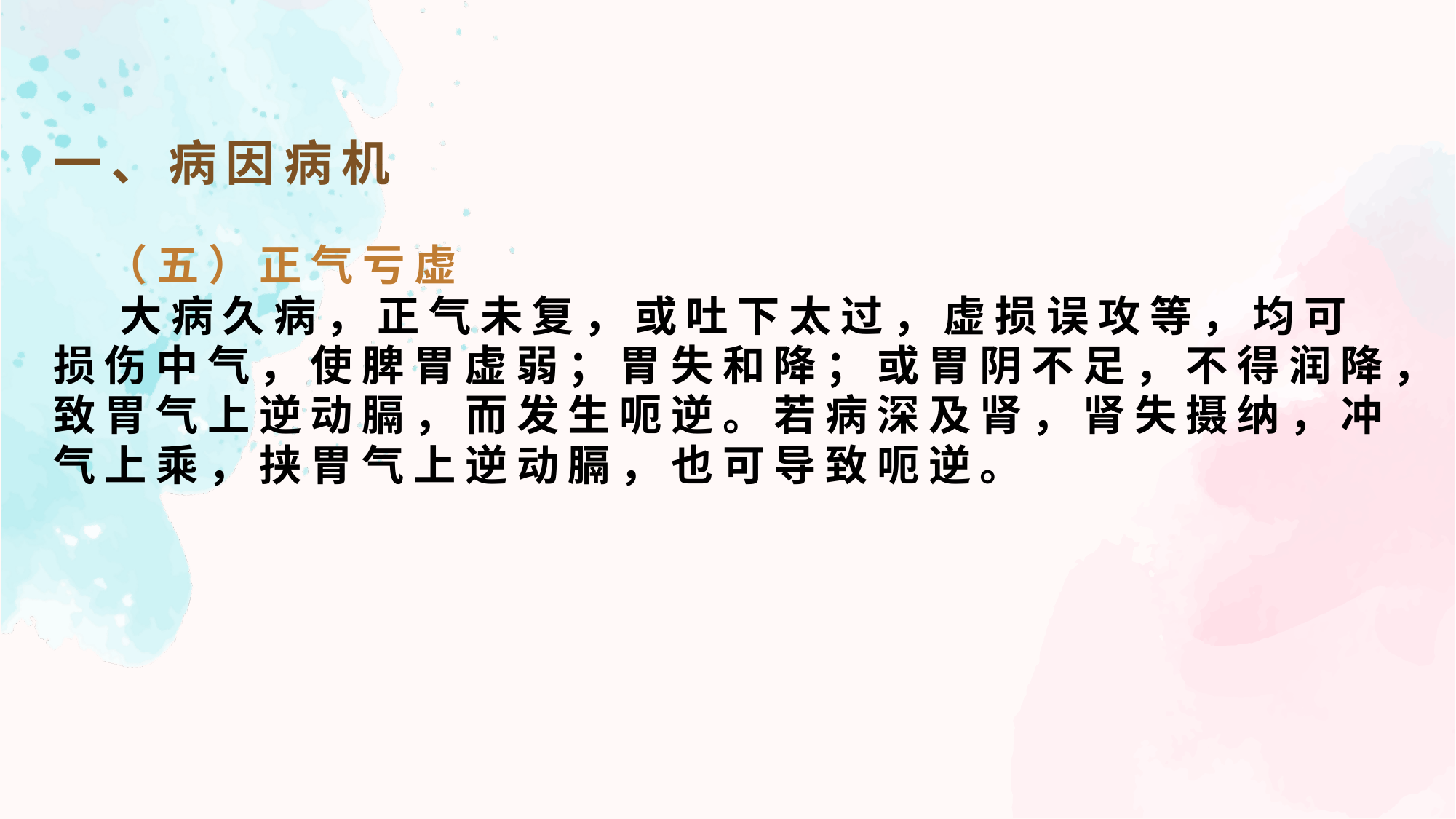

一、病因病机

  （五）正气亏虚
   大病久病，正气未复，或吐下太过，虚损误攻等，均可损伤中气，使脾胃虚弱；胃失和降；或胃阴不足，不得润降，致胃气上逆动膈，而发生呃逆。若病深及肾，肾失摄纳，冲气上乘，挟胃气上逆动膈，也可导致呃逆。